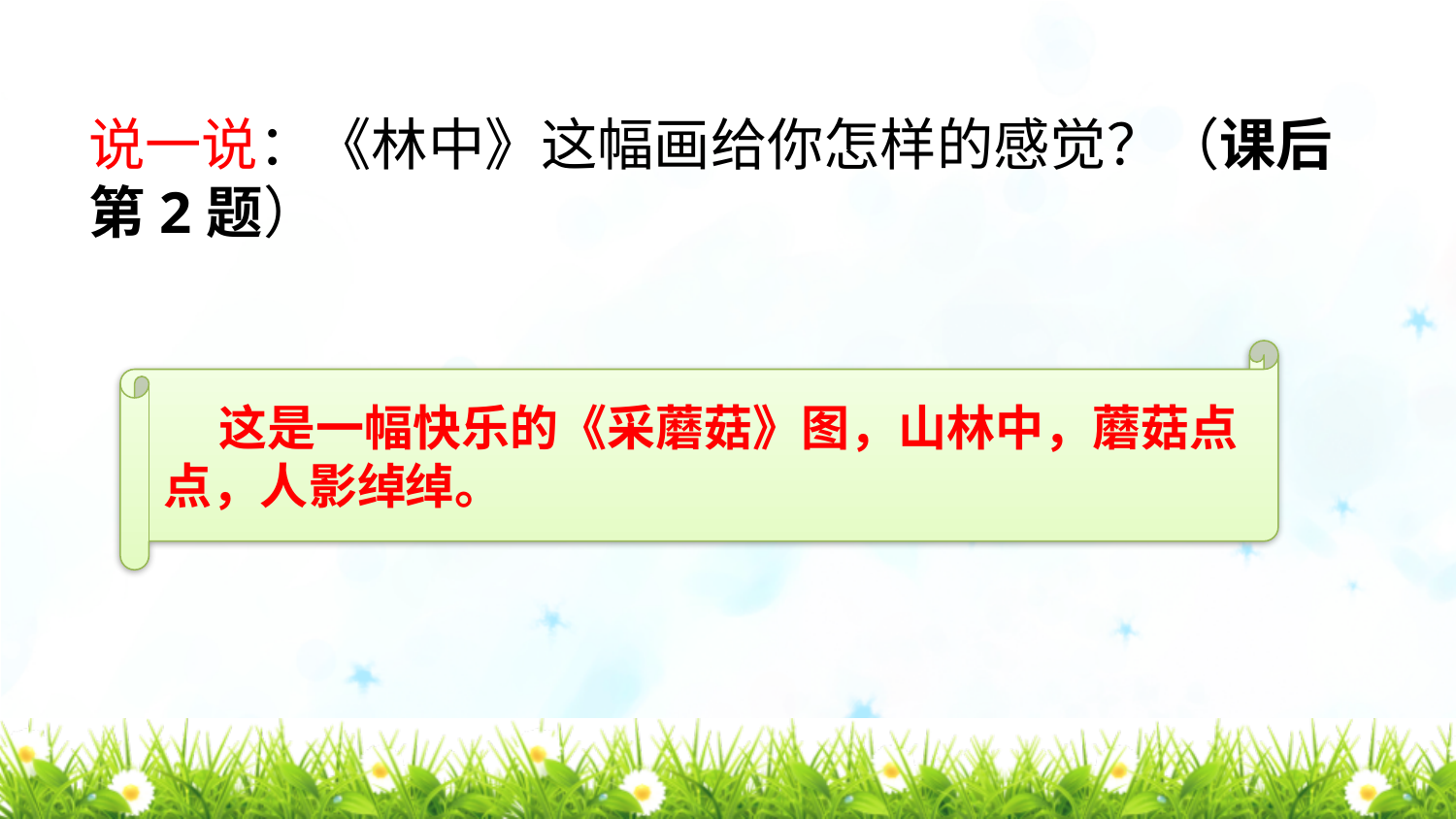

比喻
说一说：《林中》这幅画给你怎样的感觉？（课后第2题）
    这是一幅快乐的《采蘑菇》图，山林中，蘑菇点点，人影绰绰。